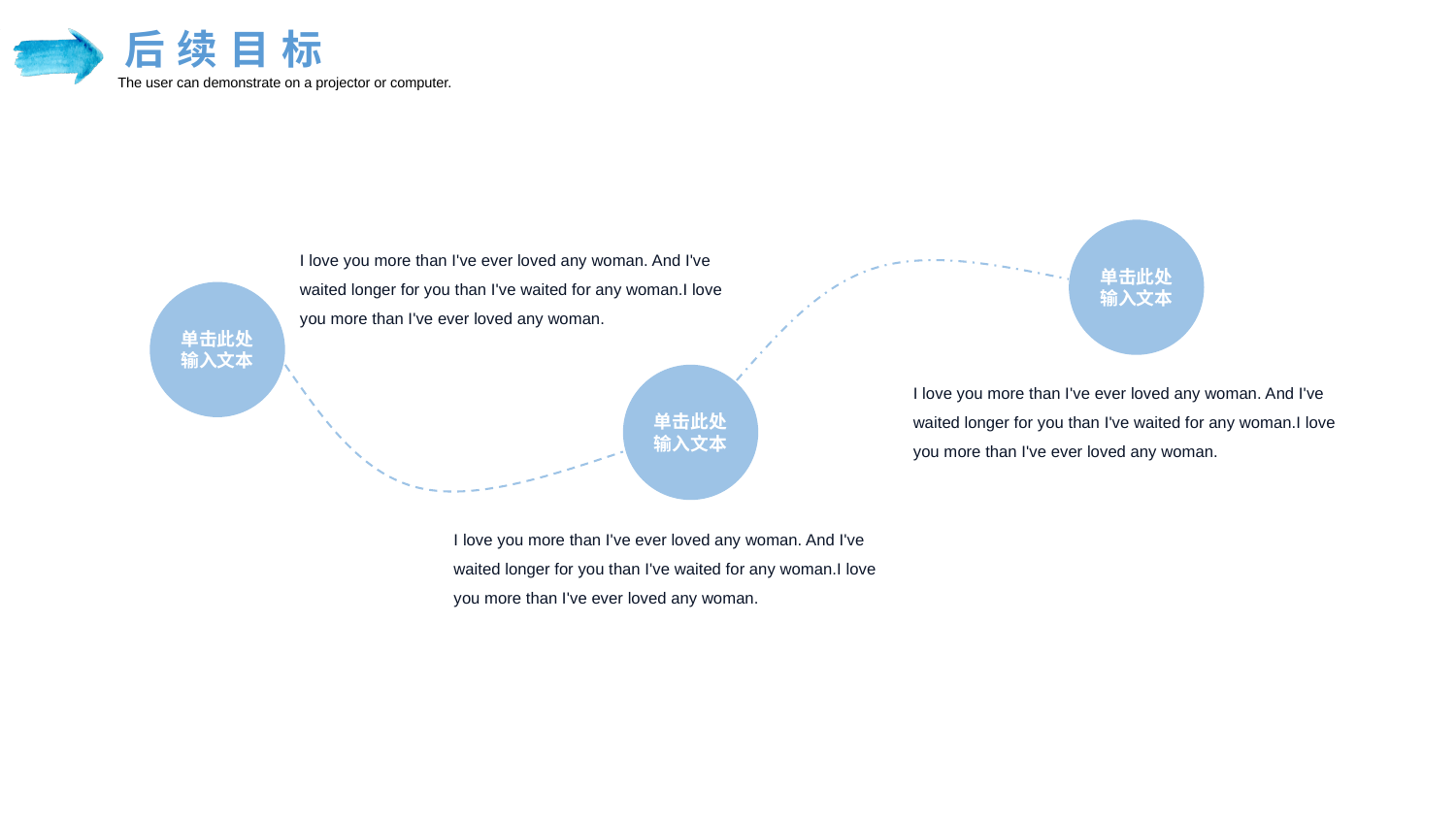

后续目标

The user can demonstrate on a projector or computer.
单击此处输入文本
I love you more than I've ever loved any woman. And I've waited longer for you than I've waited for any woman.I love you more than I've ever loved any woman.

单击此处输入文本

单击此处输入文本
I love you more than I've ever loved any woman. And I've waited longer for you than I've waited for any woman.I love you more than I've ever loved any woman.
I love you more than I've ever loved any woman. And I've waited longer for you than I've waited for any woman.I love you more than I've ever loved any woman.